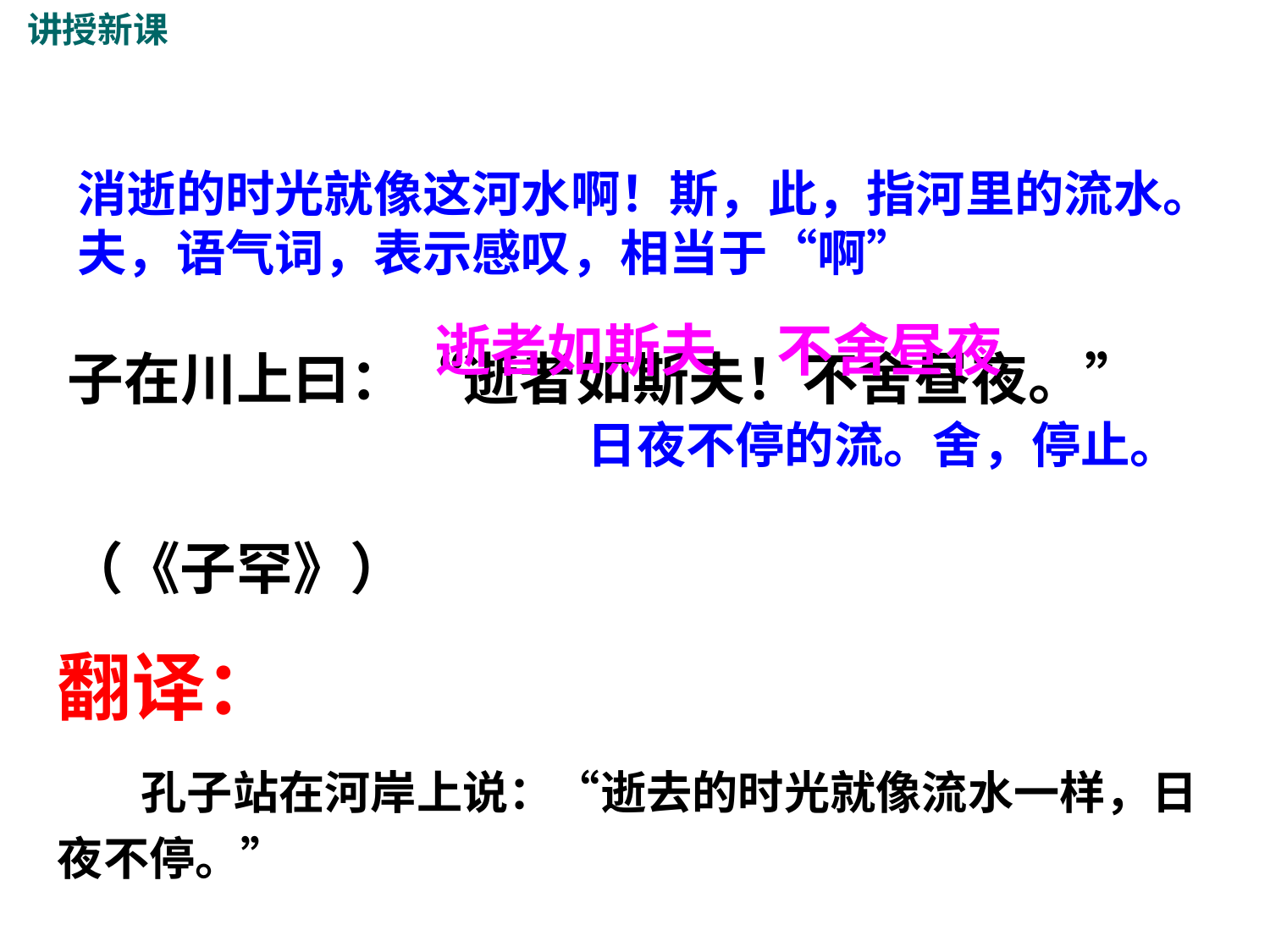

讲授新课
消逝的时光就像这河水啊！斯，此，指河里的流水。夫，语气词，表示感叹，相当于“啊”
子在川上曰：“逝者如斯夫！不舍昼夜。” （《子罕》）
逝者如斯夫
不舍昼夜
日夜不停的流。舍，停止。
翻译：
       孔子站在河岸上说：“逝去的时光就像流水一样，日夜不停。”